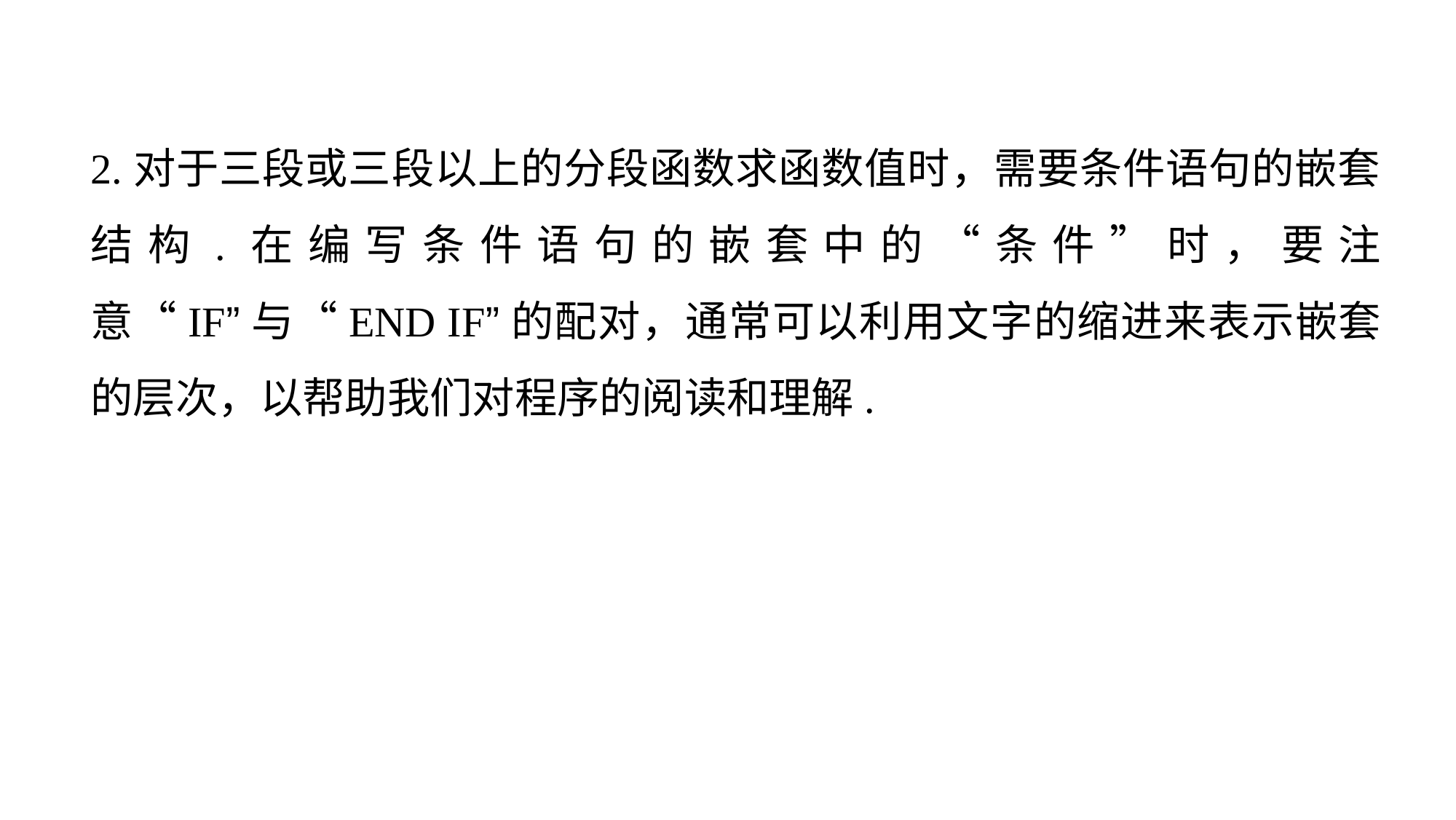

2.对于三段或三段以上的分段函数求函数值时，需要条件语句的嵌套结构.在编写条件语句的嵌套中的“条件”时，要注意“IF”与“END IF”的配对，通常可以利用文字的缩进来表示嵌套的层次，以帮助我们对程序的阅读和理解.